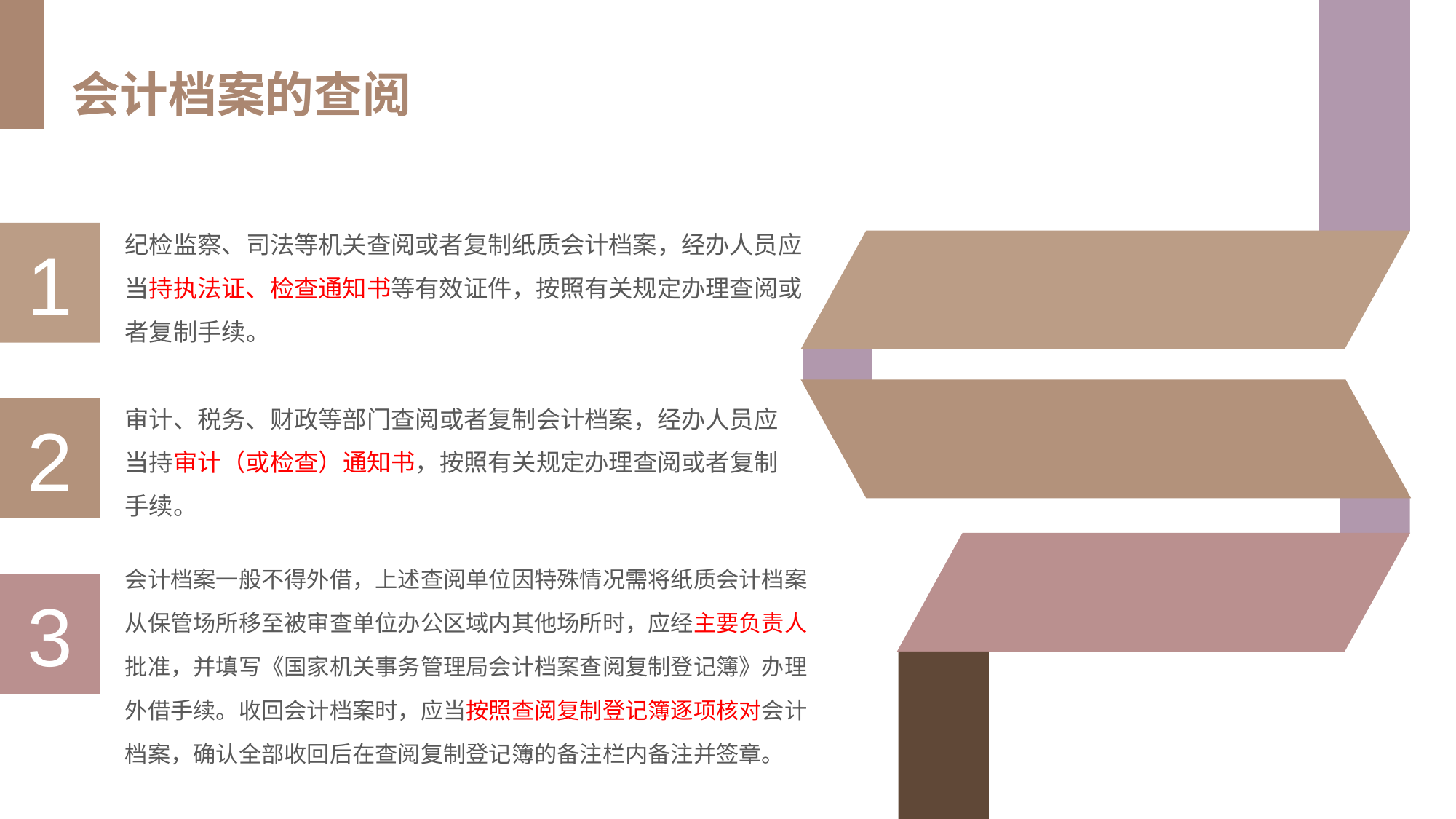

会计档案的查阅
纪检监察、司法等机关查阅或者复制纸质会计档案，经办人员应当持执法证、检查通知书等有效证件，按照有关规定办理查阅或者复制手续。
1

审计、税务、财政等部门查阅或者复制会计档案，经办人员应当持审计（或检查）通知书，按照有关规定办理查阅或者复制手续。
2

会计档案一般不得外借，上述查阅单位因特殊情况需将纸质会计档案从保管场所移至被审查单位办公区域内其他场所时，应经主要负责人批准，并填写《国家机关事务管理局会计档案查阅复制登记簿》办理外借手续。收回会计档案时，应当按照查阅复制登记簿逐项核对会计档案，确认全部收回后在查阅复制登记簿的备注栏内备注并签章。
3